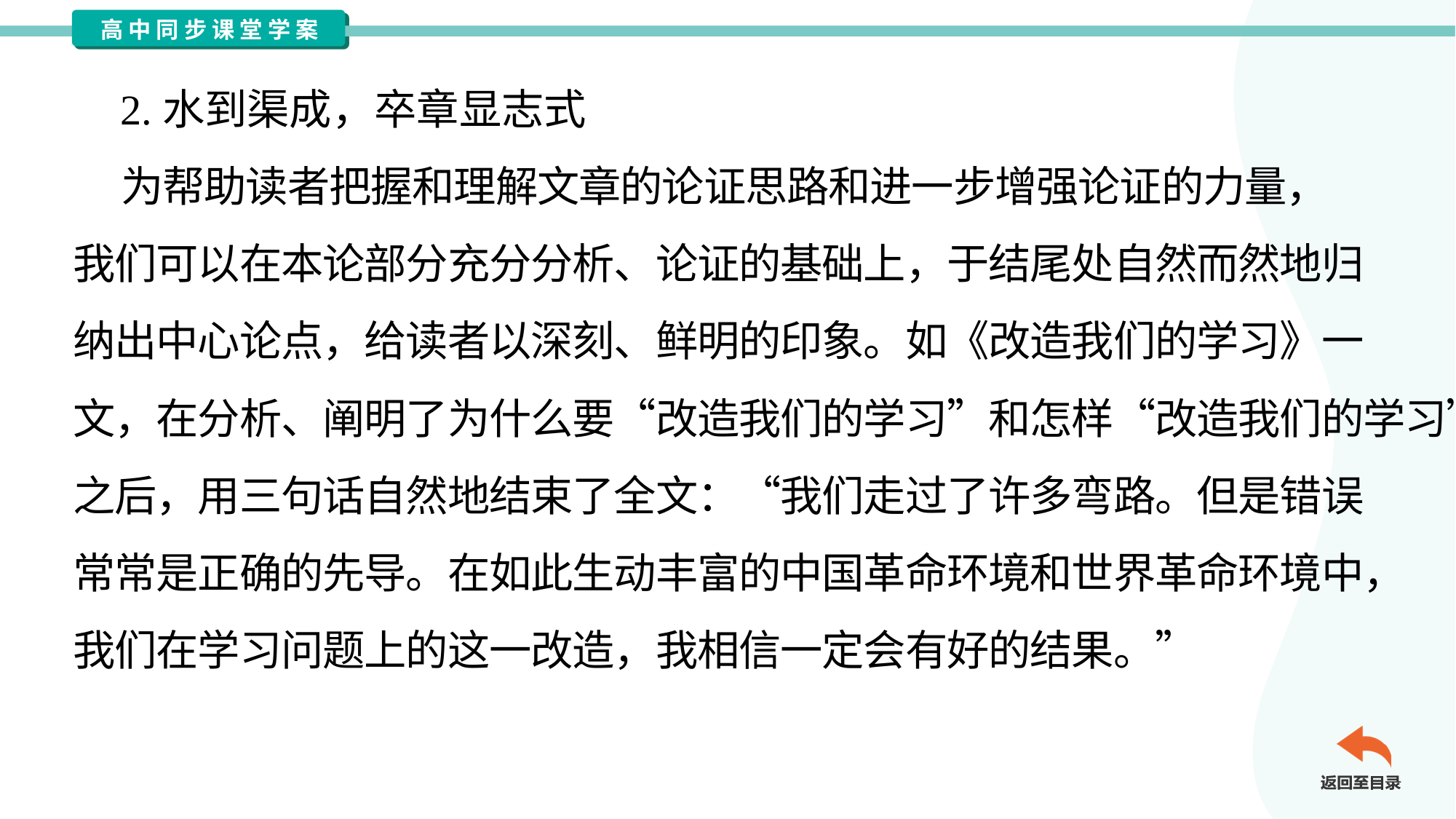

2.水到渠成，卒章显志式
    为帮助读者把握和理解文章的论证思路和进一步增强论证的力量，
我们可以在本论部分充分分析、论证的基础上，于结尾处自然而然地归
纳出中心论点，给读者以深刻、鲜明的印象。如《改造我们的学习》一
文，在分析、阐明了为什么要“改造我们的学习”和怎样“改造我们的学习”
之后，用三句话自然地结束了全文：“我们走过了许多弯路。但是错误
常常是正确的先导。在如此生动丰富的中国革命环境和世界革命环境中，
我们在学习问题上的这一改造，我相信一定会有好的结果。”